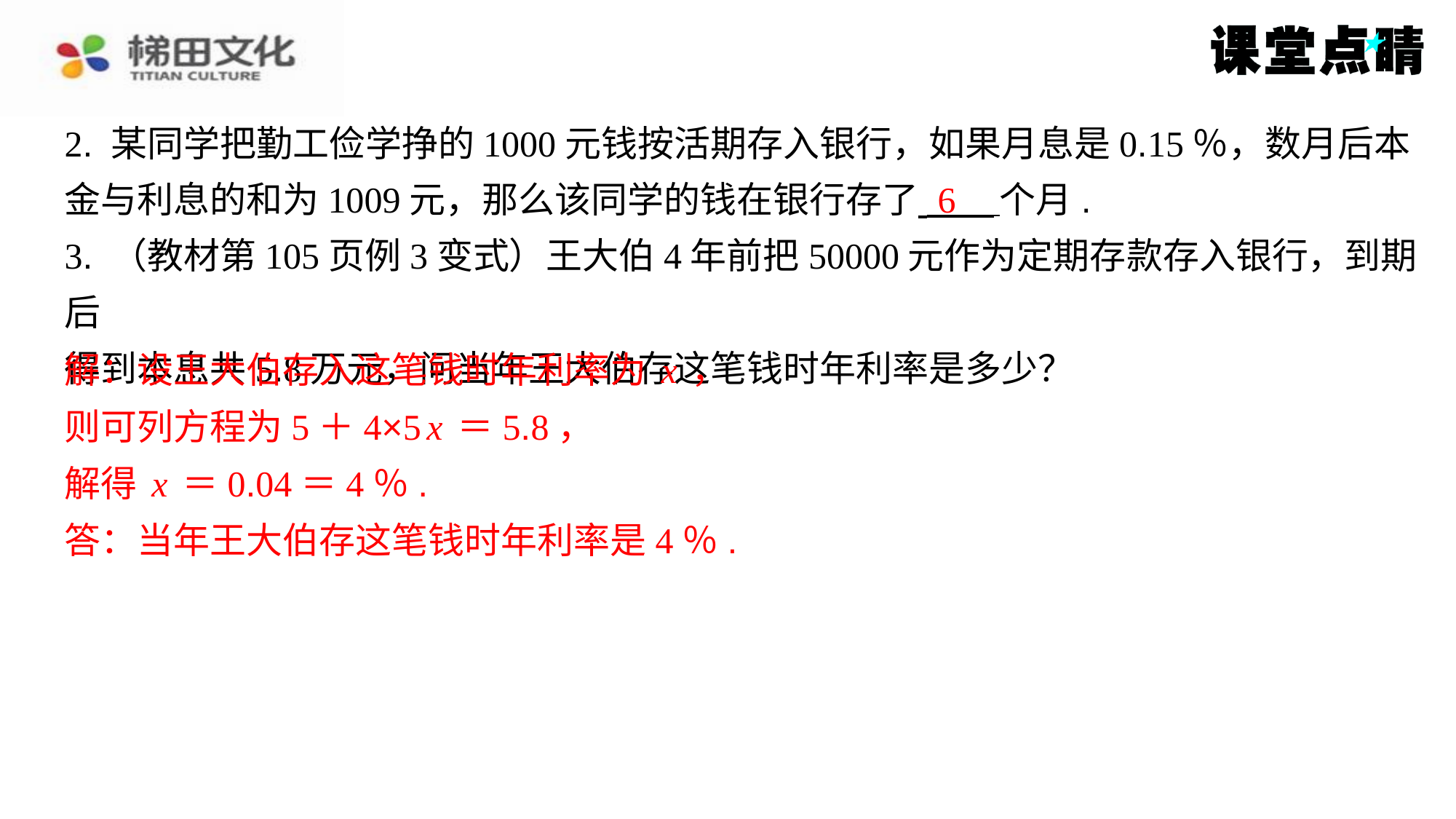

2. 某同学把勤工俭学挣的1000元钱按活期存入银行，如果月息是0.15％，数月后本
金与利息的和为1009元，那么该同学的钱在银行存了            个月.
3. （教材第105页例3变式）王大伯4年前把50000元作为定期存款存入银行，到期后
得到本息共5.8万元，问当年王大伯存这笔钱时年利率是多少？
解：设王大伯存入这笔钱时年利率为x，
则可列方程为5＋4×5x＝5.8，
解得x＝0.04＝4％.
答：当年王大伯存这笔钱时年利率是4％.
6
解：设王大伯存入这笔钱时年利率为x，
则可列方程为5＋4×5x＝5.8，
解得x＝0.04＝4％.
答：当年王大伯存这笔钱时年利率是4％.